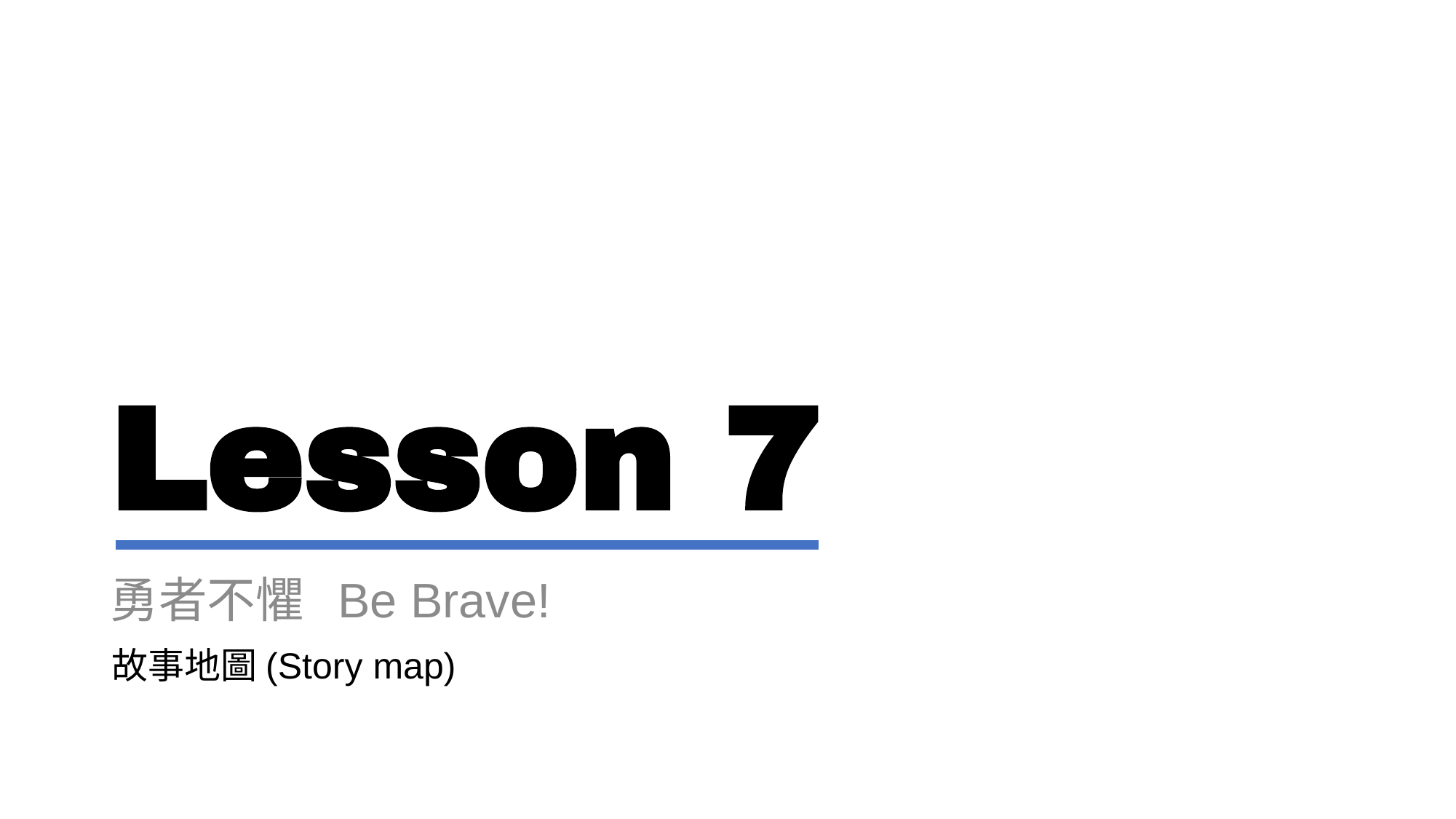

# Lesson 7
勇者不懼  Be Brave!
故事地圖(Story map)